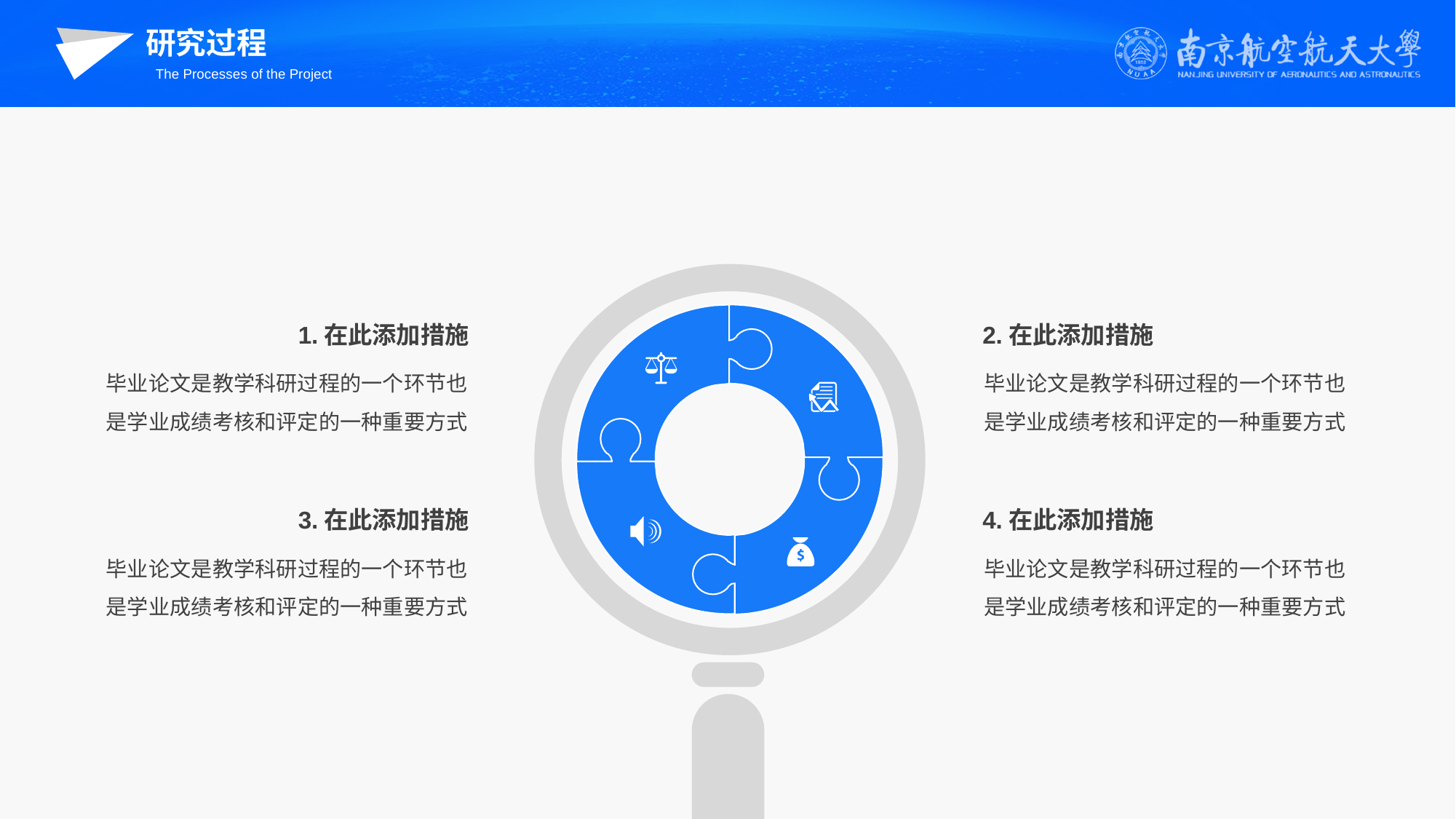

研究过程
The Processes of the Project

1.在此添加措施
2.在此添加措施

毕业论文是教学科研过程的一个环节也是学业成绩考核和评定的一种重要方式
毕业论文是教学科研过程的一个环节也是学业成绩考核和评定的一种重要方式
3.在此添加措施
4.在此添加措施
毕业论文是教学科研过程的一个环节也是学业成绩考核和评定的一种重要方式
毕业论文是教学科研过程的一个环节也是学业成绩考核和评定的一种重要方式